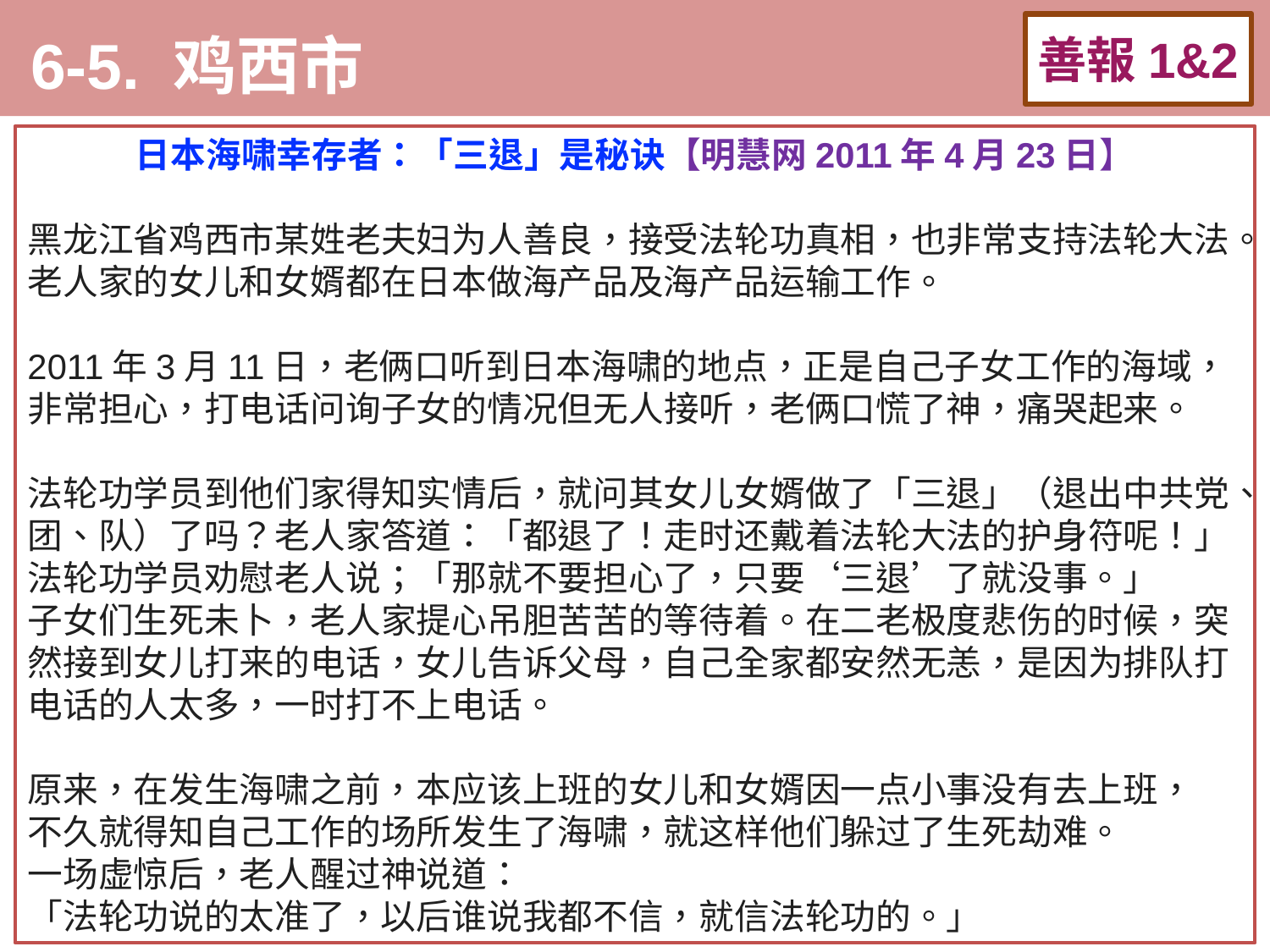

6-5. 鸡西市
善報1&2
11-3. XX市官員惡報實例
日本海啸幸存者：「三退」是秘诀【明慧网2011年4月23日】

黑龙江省鸡西市某姓老夫妇为人善良，接受法轮功真相，也非常支持法轮大法。老人家的女儿和女婿都在日本做海产品及海产品运输工作。

2011年3月11日，老俩口听到日本海啸的地点，正是自己子女工作的海域，非常担心，打电话问询子女的情况但无人接听，老俩口慌了神，痛哭起来。

法轮功学员到他们家得知实情后，就问其女儿女婿做了「三退」（退出中共党、团、队）了吗？老人家答道：「都退了！走时还戴着法轮大法的护身符呢！」法轮功学员劝慰老人说；「那就不要担心了，只要‘三退’了就没事。」
子女们生死未卜，老人家提心吊胆苦苦的等待着。在二老极度悲伤的时候，突然接到女儿打来的电话，女儿告诉父母，自己全家都安然无恙，是因为排队打电话的人太多，一时打不上电话。

原来，在发生海啸之前，本应该上班的女儿和女婿因一点小事没有去上班，
不久就得知自己工作的场所发生了海啸，就这样他们躲过了生死劫难。
一场虚惊后，老人醒过神说道：
「法轮功说的太准了，以后谁说我都不信，就信法轮功的。」